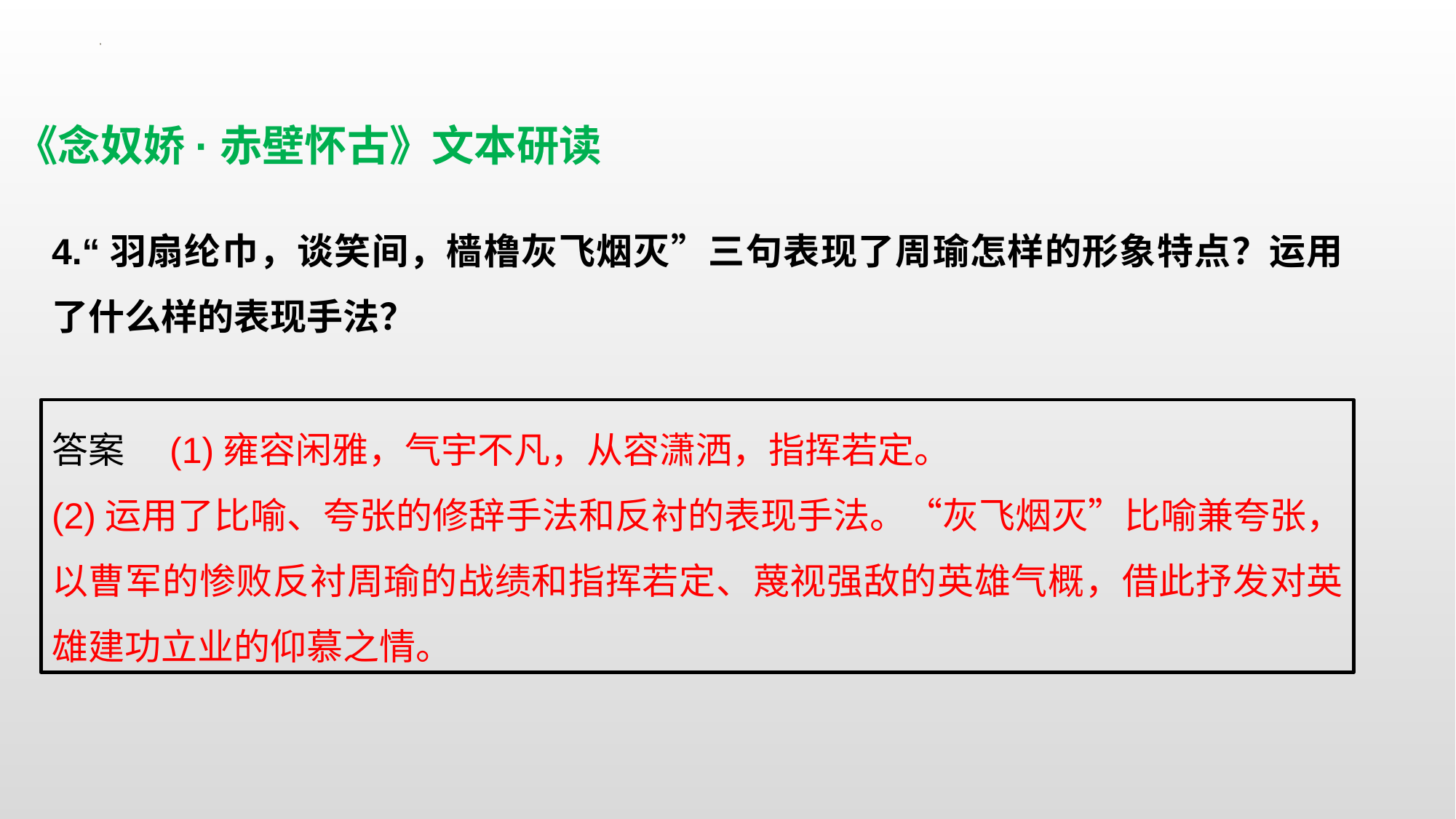

《念奴娇·赤壁怀古》文本研读
4.“羽扇纶巾，谈笑间，樯橹灰飞烟灭”三句表现了周瑜怎样的形象特点？运用了什么样的表现手法？
答案　(1)雍容闲雅，气宇不凡，从容潇洒，指挥若定。
(2)运用了比喻、夸张的修辞手法和反衬的表现手法。“灰飞烟灭”比喻兼夸张，以曹军的惨败反衬周瑜的战绩和指挥若定、蔑视强敌的英雄气概，借此抒发对英雄建功立业的仰慕之情。